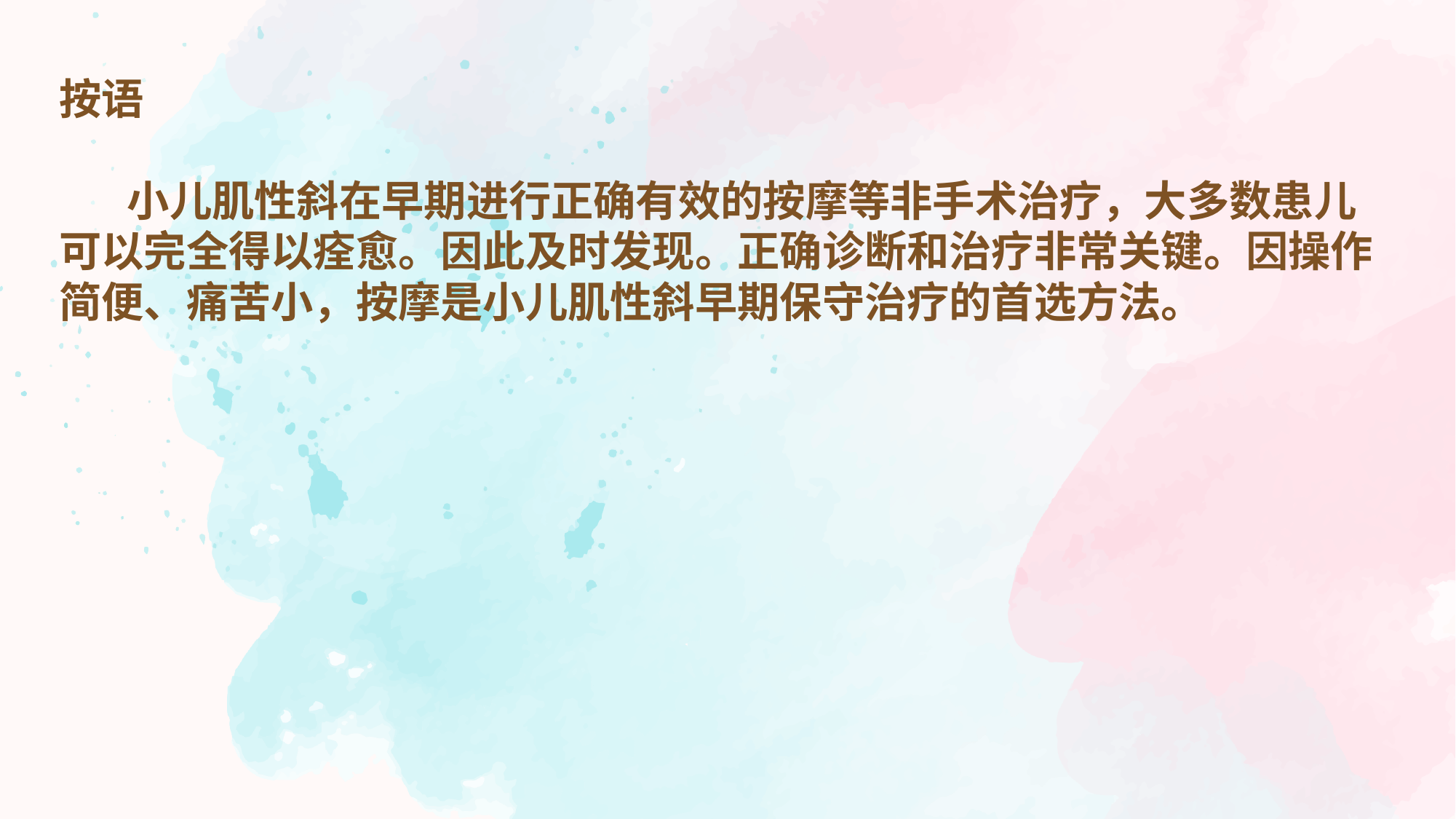

按语      小儿肌性斜在早期进行正确有效的按摩等非手术治疗，大多数患儿可以完全得以痊愈。因此及时发现。正确诊断和治疗非常关键。因操作简便、痛苦小，按摩是小儿肌性斜早期保守治疗的首选方法。